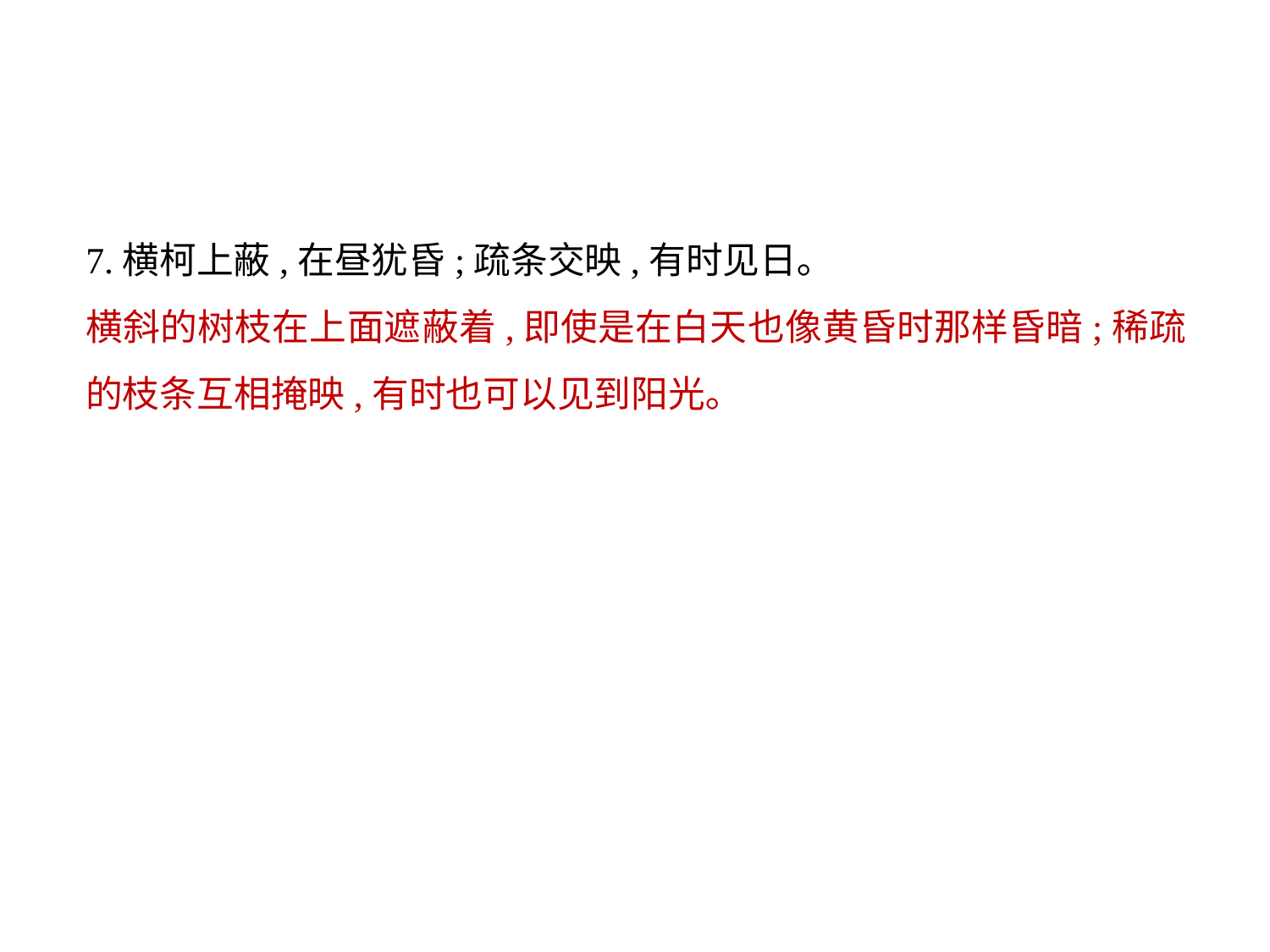

7.横柯上蔽,在昼犹昏;疏条交映,有时见日｡
横斜的树枝在上面遮蔽着,即使是在白天也像黄昏时那样昏暗;稀疏的枝条互相掩映,有时也可以见到阳光｡